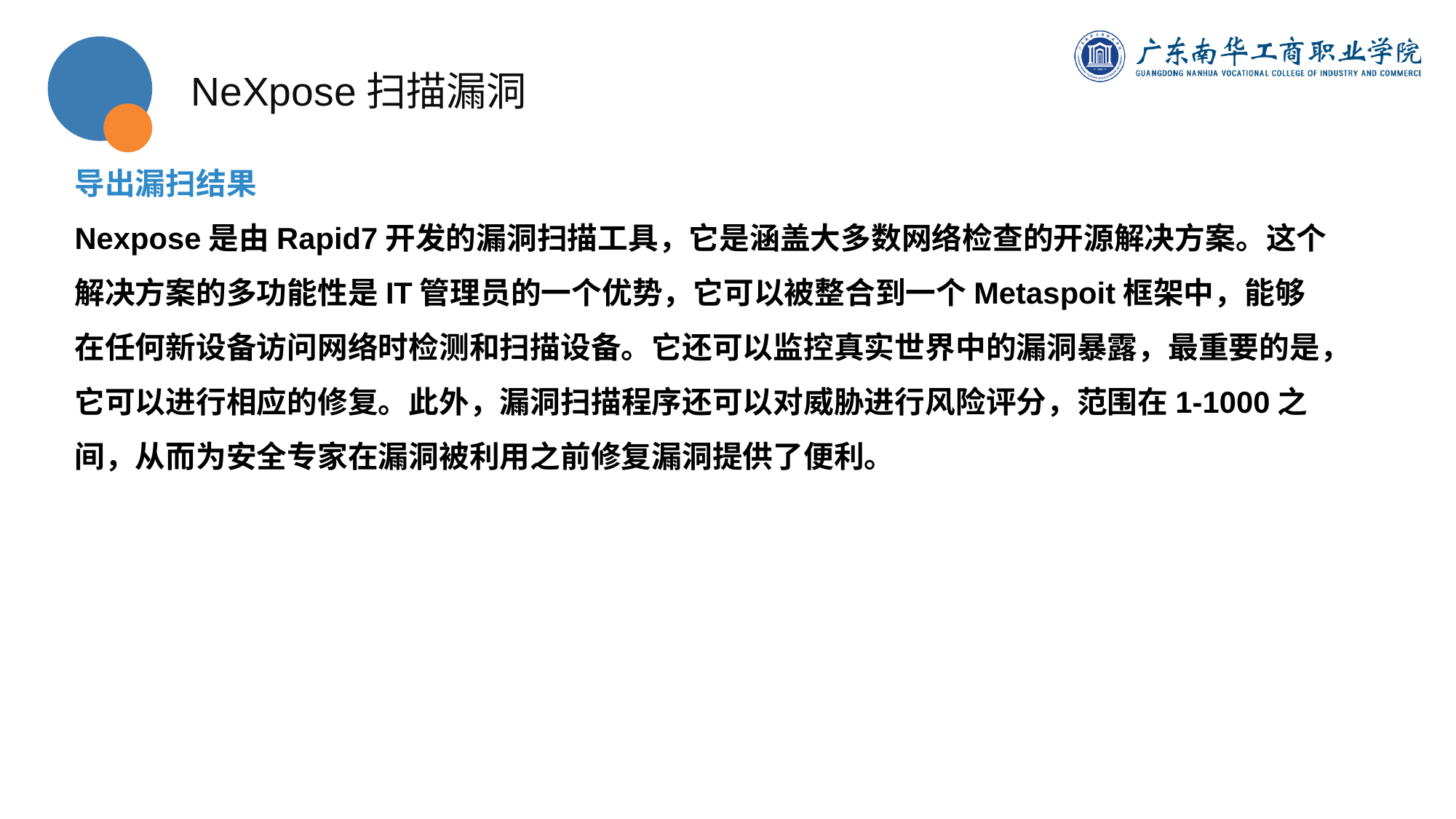

NeXpose扫描漏洞

导出漏扫结果
Nexpose是由Rapid7开发的漏洞扫描工具，它是涵盖大多数网络检查的开源解决方案。这个解决方案的多功能性是IT管理员的一个优势，它可以被整合到一个Metaspoit框架中，能够在任何新设备访问网络时检测和扫描设备。它还可以监控真实世界中的漏洞暴露，最重要的是，它可以进行相应的修复。此外，漏洞扫描程序还可以对威胁进行风险评分，范围在1-1000之间，从而为安全专家在漏洞被利用之前修复漏洞提供了便利。